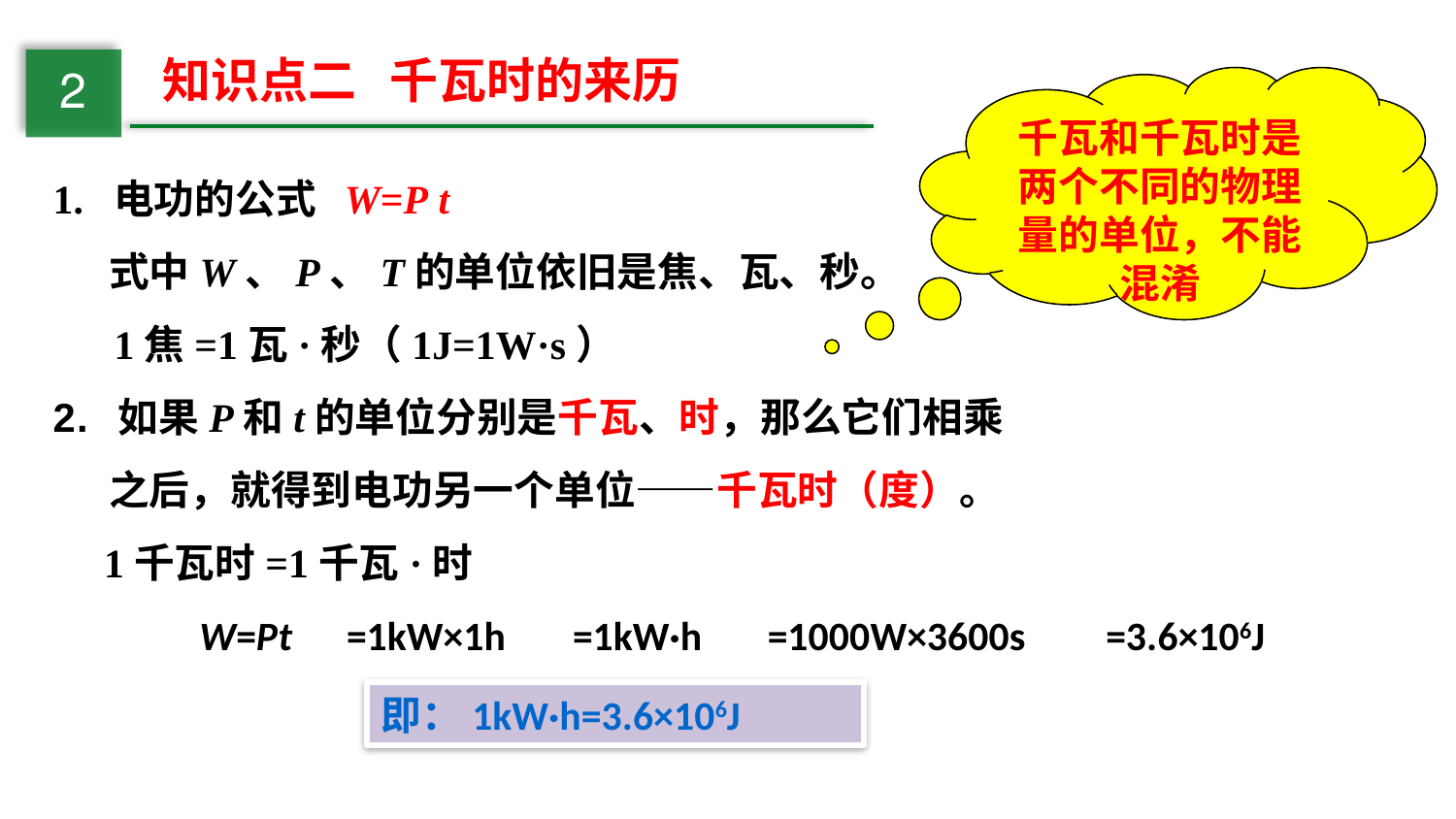

知识点二   千瓦时的来历

2
千瓦和千瓦时是两个不同的物理量的单位，不能混淆
1.  电功的公式  W=P t
     式中W、P、T的单位依旧是焦、瓦、秒。
      1焦=1瓦·秒（1J=1W·s）
  如果P和t的单位分别是千瓦、时，那么它们相乘
     之后，就得到电功另一个单位——千瓦时（度）。
     1千瓦时=1千瓦·时
W=Pt
=1kW×1h
=1kW·h
=1000W×3600s
=3.6×106J
即：1kW·h=3.6×106J